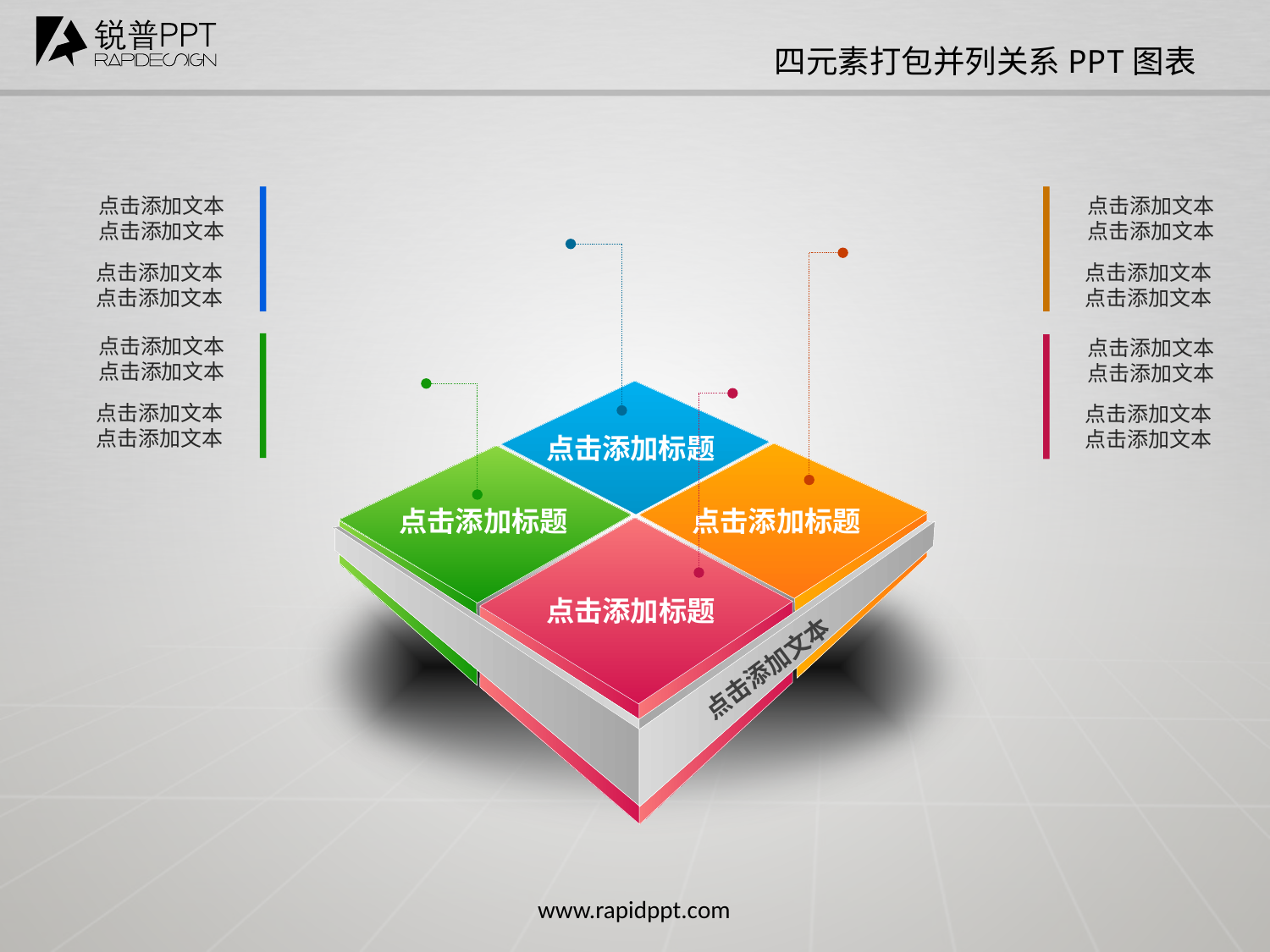

四元素打包并列关系PPT图表
点击添加文本
点击添加文本
点击添加文本
点击添加文本

点击添加文本
点击添加文本
点击添加文本
点击添加文本

点击添加文本
点击添加文本
点击添加文本
点击添加文本
点击添加文本
点击添加文本
点击添加文本
点击添加文本

点击添加标题

点击添加标题
点击添加标题

点击添加标题

点击添加文本
www.rapidppt.com